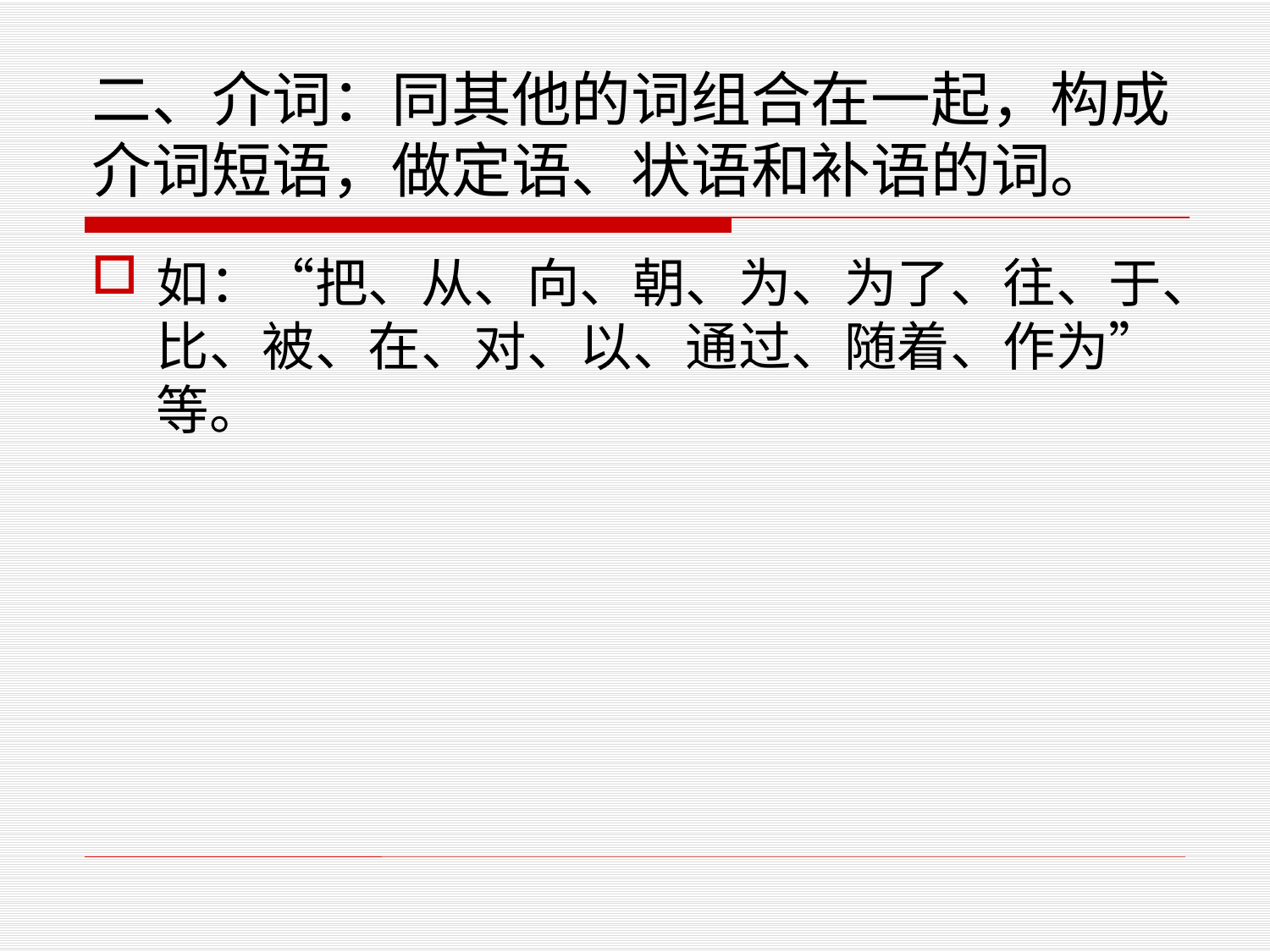

# 二、介词：同其他的词组合在一起，构成介词短语，做定语、状语和补语的词。
如：“把、从、向、朝、为、为了、往、于、比、被、在、对、以、通过、随着、作为”等。